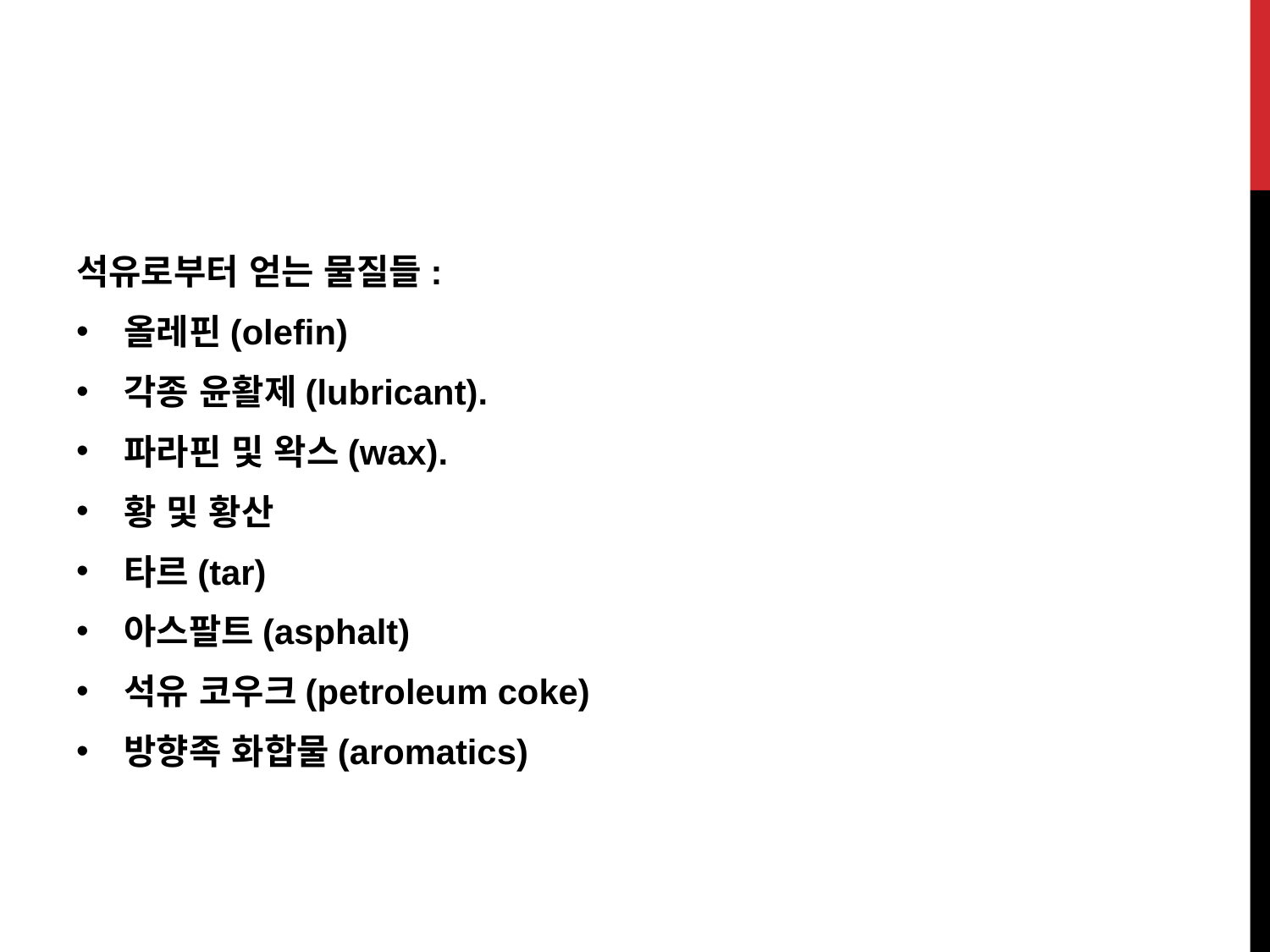

석유로부터 얻는 물질들:
올레핀(olefin)
각종 윤활제(lubricant).
파라핀 및 왁스(wax).
황 및 황산
타르(tar)
아스팔트(asphalt)
석유 코우크(petroleum coke)
방향족 화합물(aromatics)